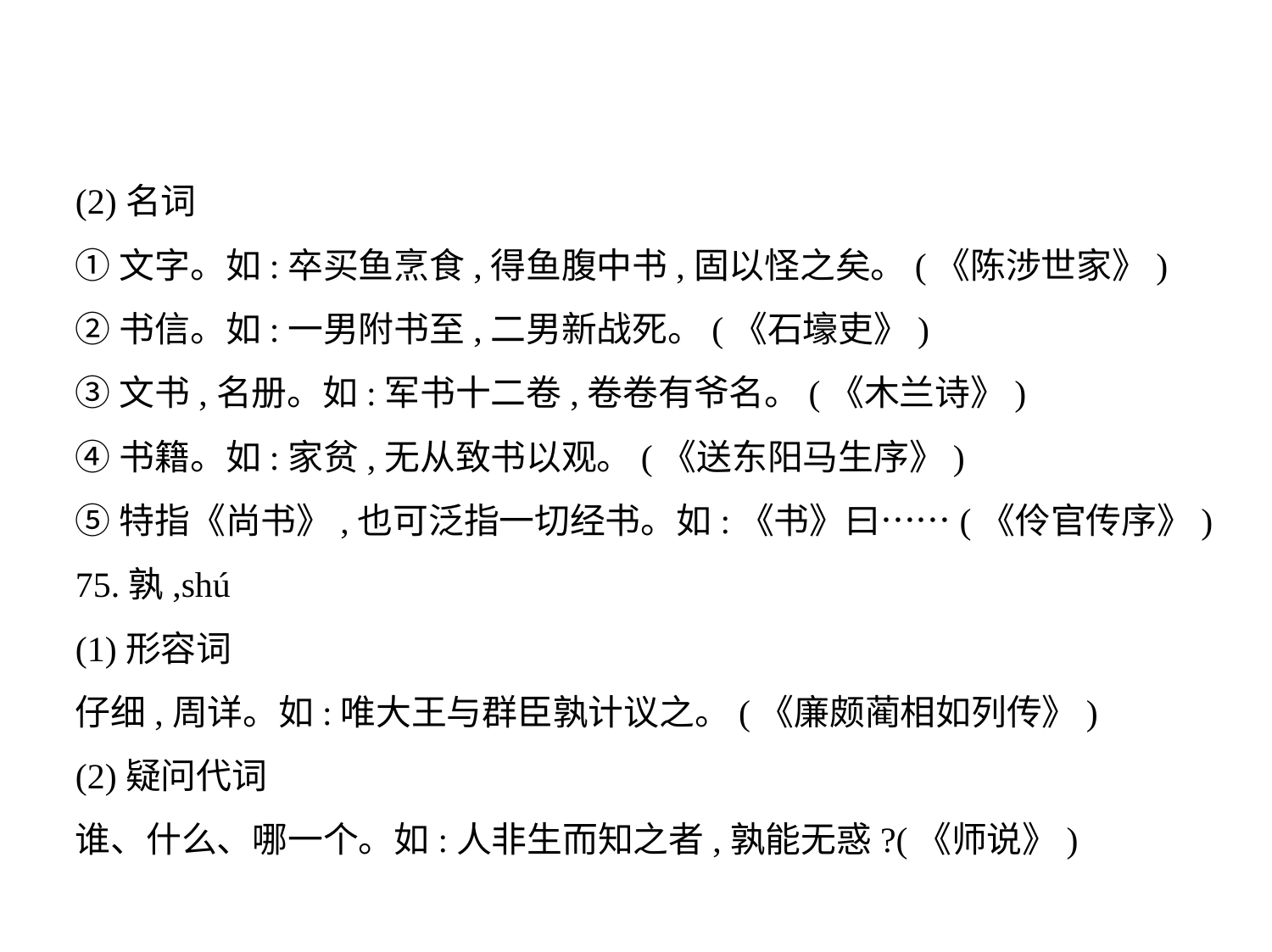

(2)名词
①文字。如:卒买鱼烹食,得鱼腹中书,固以怪之矣。(《陈涉世家》)
②书信。如:一男附书至,二男新战死。(《石壕吏》)
③文书,名册。如:军书十二卷,卷卷有爷名。(《木兰诗》)
④书籍。如:家贫,无从致书以观。(《送东阳马生序》)
⑤特指《尚书》,也可泛指一切经书。如:《书》曰……(《伶官传序》)
75.孰,shú
(1)形容词
仔细,周详。如:唯大王与群臣孰计议之。(《廉颇蔺相如列传》)
(2)疑问代词
谁、什么、哪一个。如:人非生而知之者,孰能无惑?(《师说》)